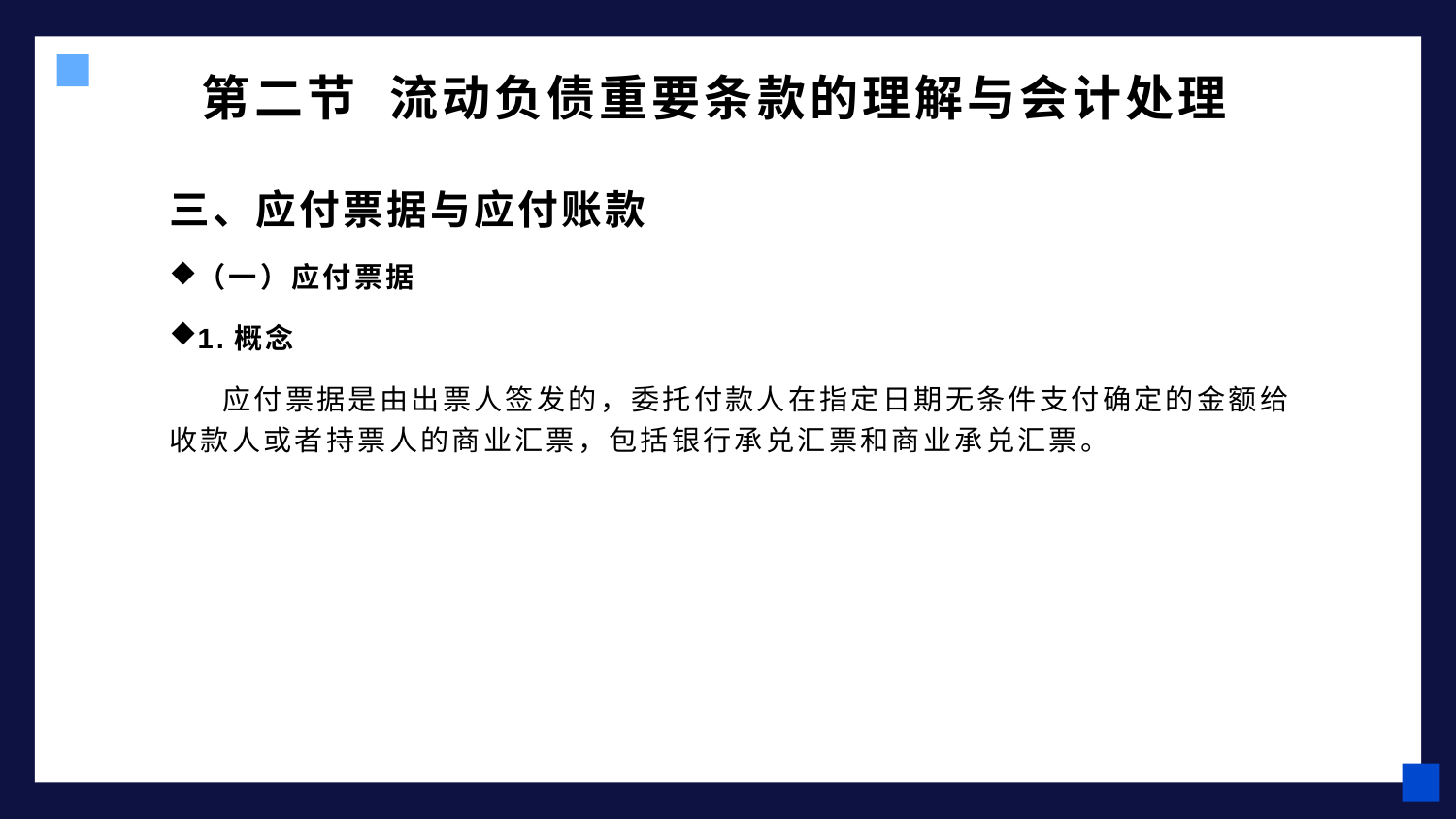

# 第二节  流动负债重要条款的理解与会计处理
三、应付票据与应付账款
（一）应付票据
1.概念
     应付票据是由出票人签发的，委托付款人在指定日期无条件支付确定的金额给收款人或者持票人的商业汇票，包括银行承兑汇票和商业承兑汇票。